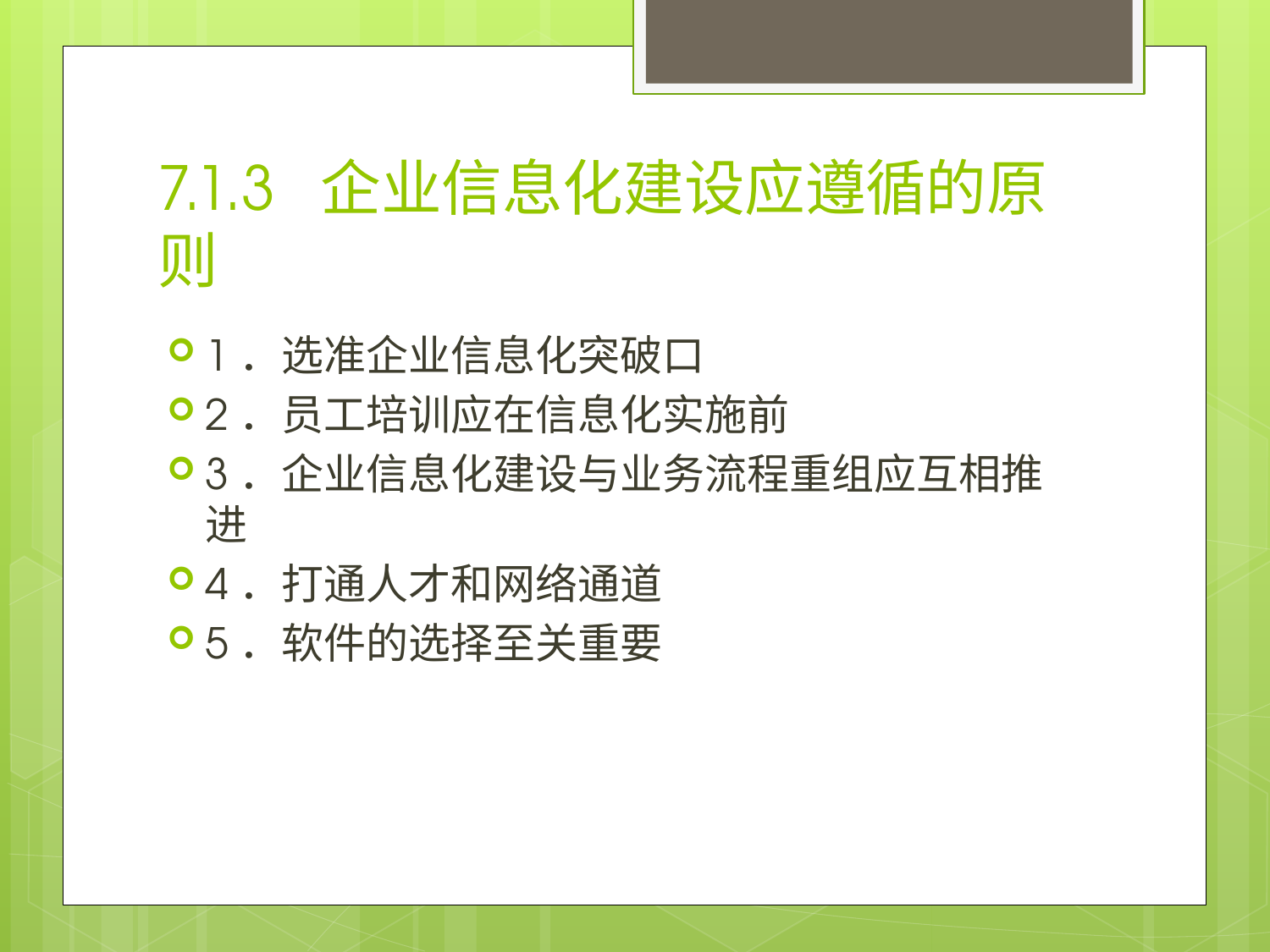

# 7.1.3  企业信息化建设应遵循的原则
1．选准企业信息化突破口
2．员工培训应在信息化实施前
3．企业信息化建设与业务流程重组应互相推进
4．打通人才和网络通道
5．软件的选择至关重要